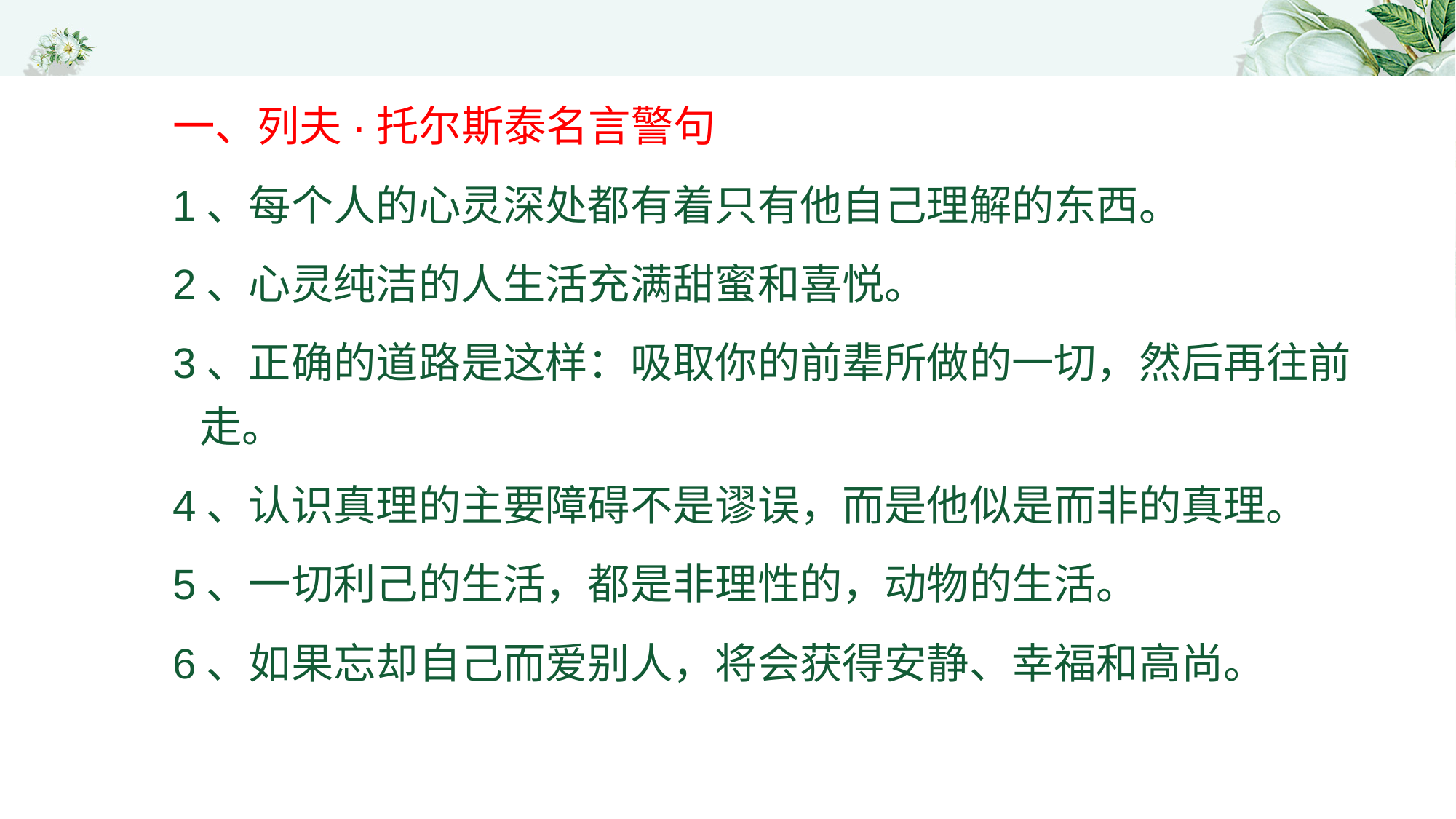

一、列夫·托尔斯泰名言警句
1、每个人的心灵深处都有着只有他自己理解的东西。
2、心灵纯洁的人生活充满甜蜜和喜悦。
3、正确的道路是这样：吸取你的前辈所做的一切，然后再往前走。
4、认识真理的主要障碍不是谬误，而是他似是而非的真理。
5、一切利己的生活，都是非理性的，动物的生活。
6、如果忘却自己而爱别人，将会获得安静、幸福和高尚。